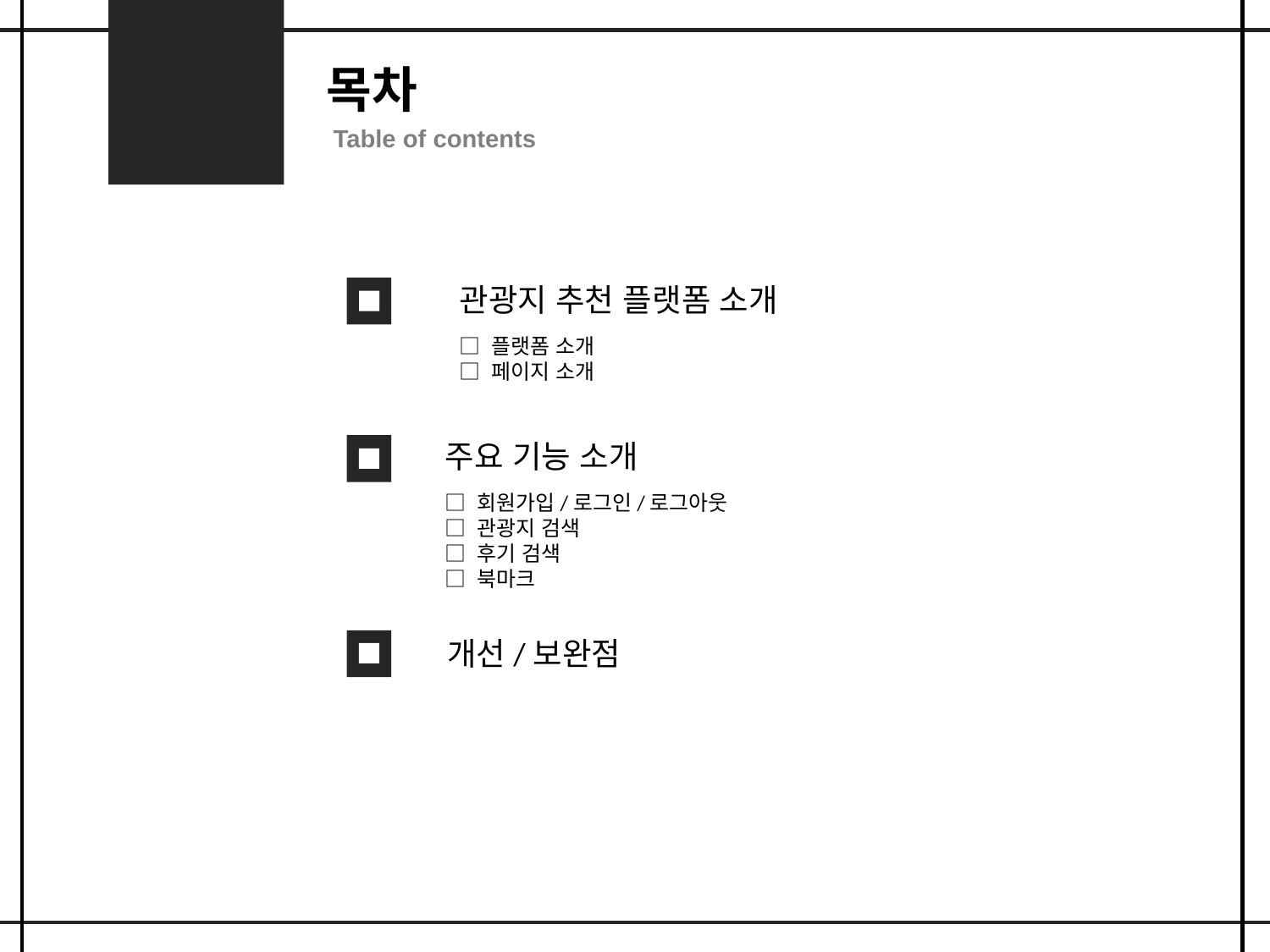

목차
Table of contents
관광지 추천 플랫폼 소개

□ 플랫폼 소개
□ 페이지 소개

주요 기능 소개

□ 회원가입/로그인/로그아웃
□ 관광지 검색
□ 후기 검색
□ 북마크

개선/보완점